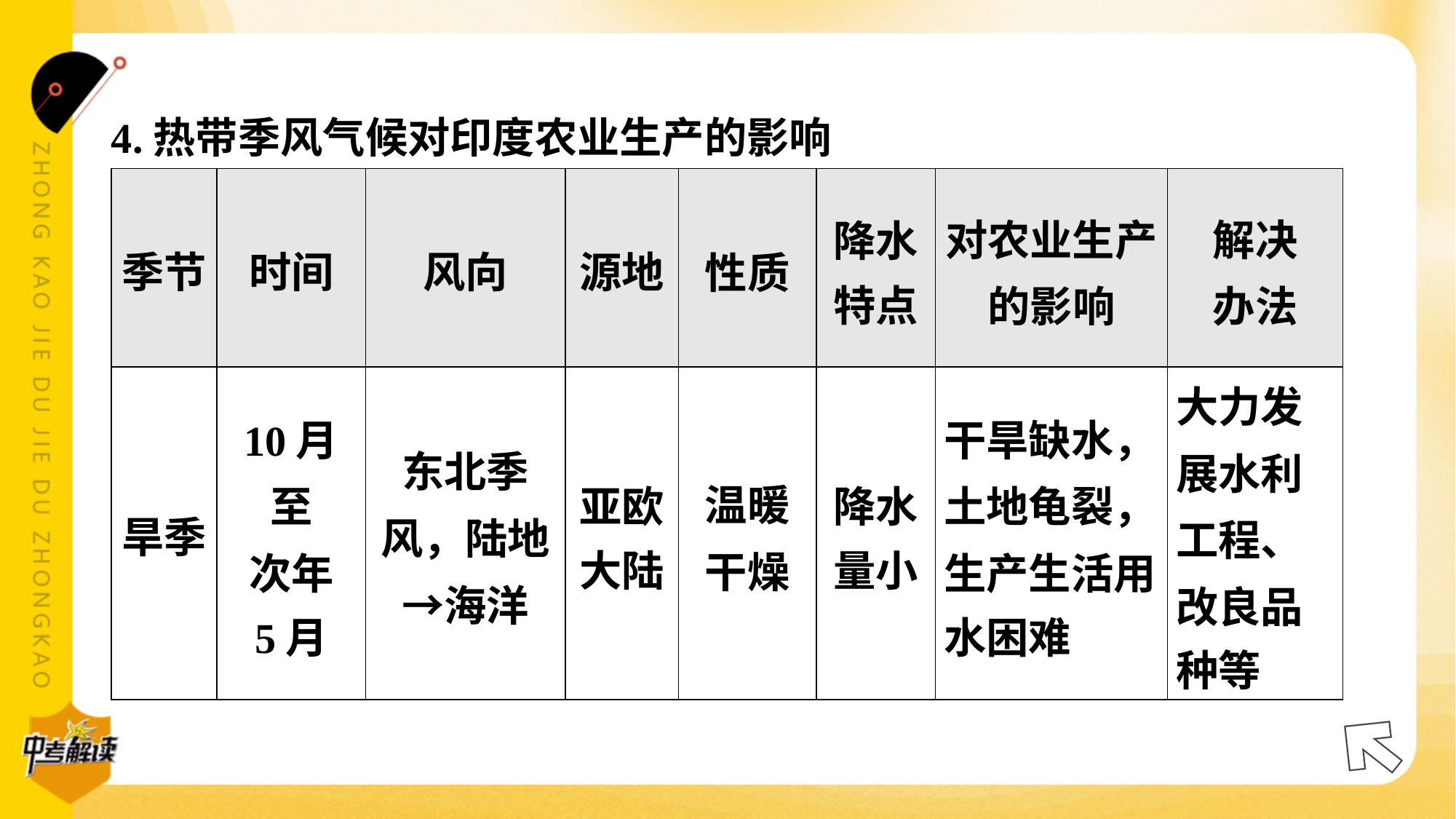

4.热带季风气候对印度农业生产的影响#4
| 季节 | 时间 | 风向 | 源地 | 性质 | 降水 特点 | 对农业生产 的影响 | 解决 办法 |
| --- | --- | --- | --- | --- | --- | --- | --- |
| 旱季 | 10月至 次年 5月 | 东北季风，陆地→海洋 | 亚欧 大陆 | 温暖 干燥 | 降水 量小 | 干旱缺水， 土地龟裂， 生产生活用 水困难 | 大力发 展水利 工程、 改良品 种等 |